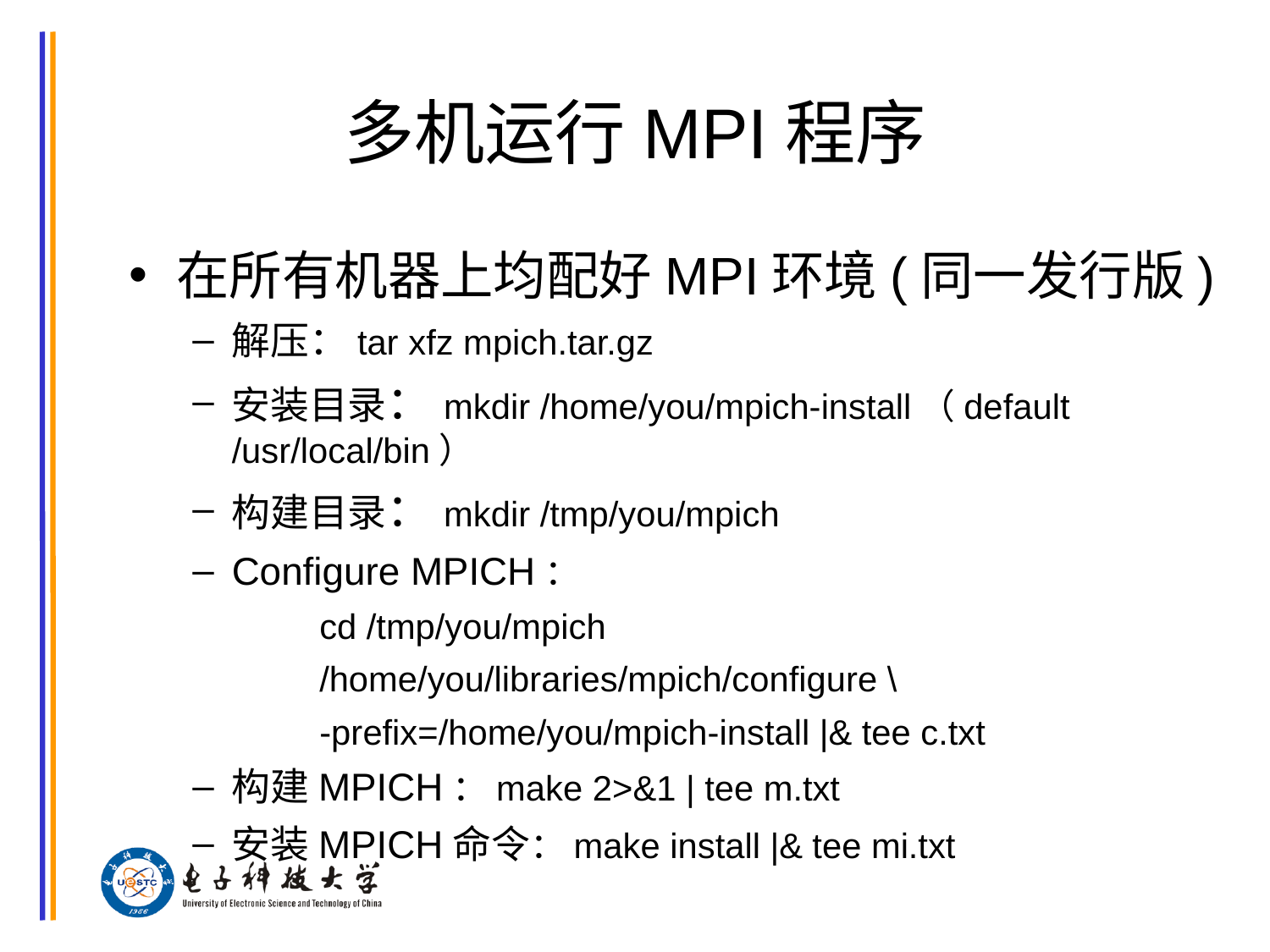

# 多机运行MPI程序
在所有机器上均配好MPI环境(同一发行版)
解压：tar xfz mpich.tar.gz
安装目录：mkdir /home/you/mpich-install（default /usr/local/bin）
构建目录：mkdir /tmp/you/mpich
Configure MPICH：
	cd /tmp/you/mpich
	/home/you/libraries/mpich/configure \
	-prefix=/home/you/mpich-install |& tee c.txt
构建MPICH：make 2>&1 | tee m.txt
安装MPICH命令：make install |& tee mi.txt

芯片